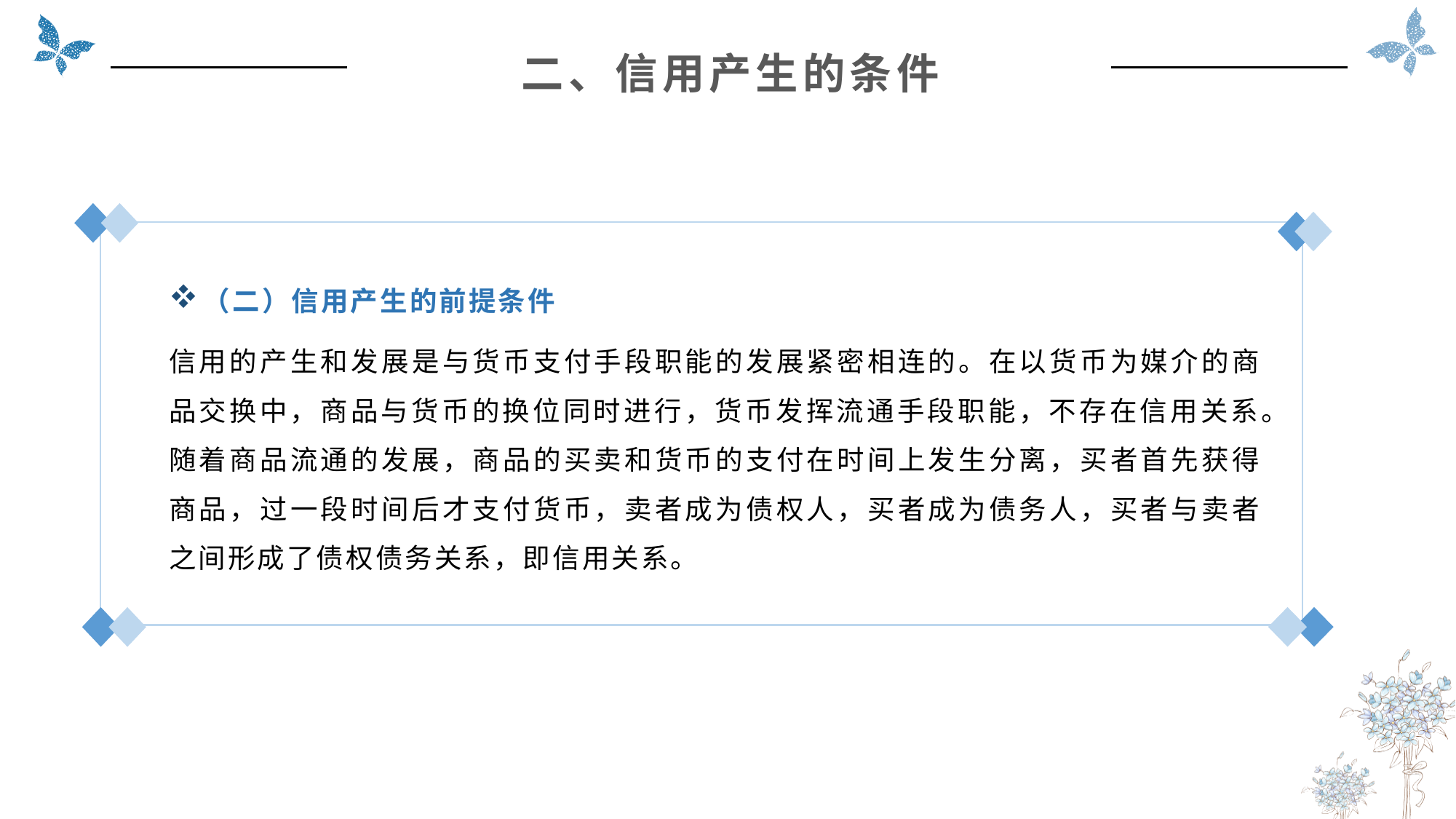

二、信用产生的条件

（二）信用产生的前提条件
信用的产生和发展是与货币支付手段职能的发展紧密相连的。在以货币为媒介的商品交换中，商品与货币的换位同时进行，货币发挥流通手段职能，不存在信用关系。随着商品流通的发展，商品的买卖和货币的支付在时间上发生分离，买者首先获得商品，过一段时间后才支付货币，卖者成为债权人，买者成为债务人，买者与卖者之间形成了债权债务关系，即信用关系。